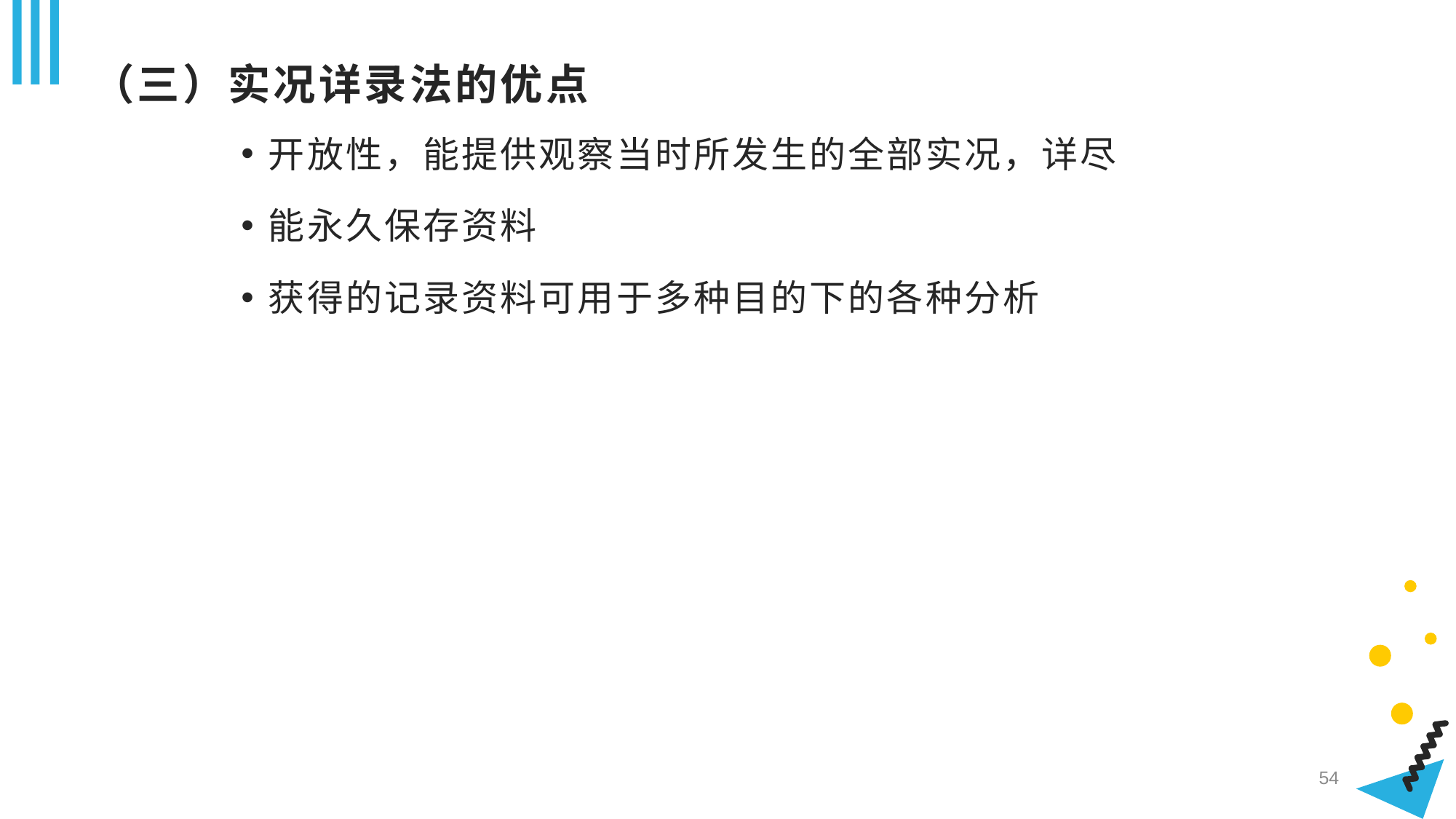

# （三）实况详录法的优点
开放性，能提供观察当时所发生的全部实况，详尽
能永久保存资料
获得的记录资料可用于多种目的下的各种分析

54